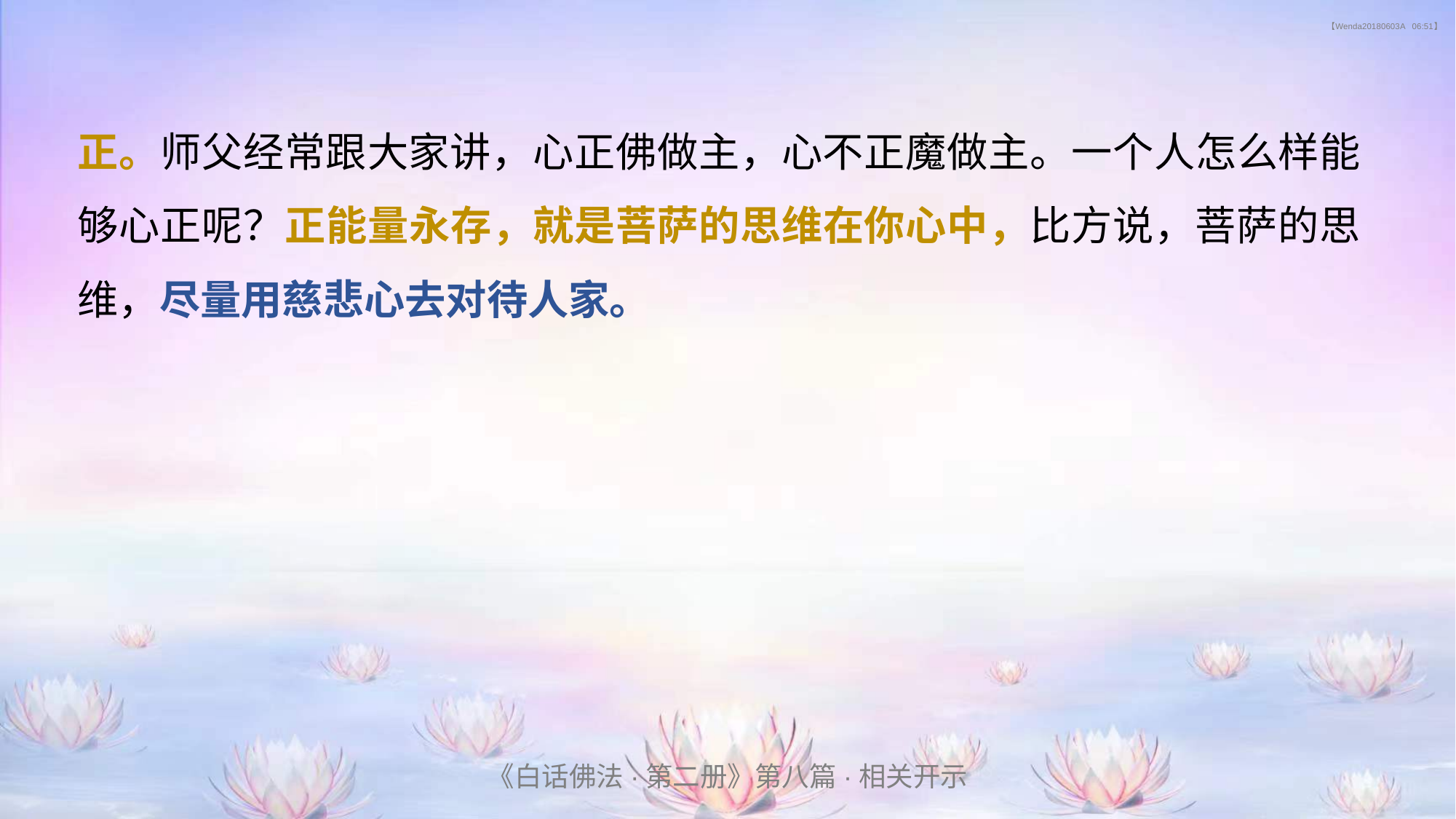

# 【Wenda20180603A   06:51】
正。师父经常跟大家讲，心正佛做主，心不正魔做主。一个人怎么样能够心正呢？正能量永存，就是菩萨的思维在你心中，比方说，菩萨的思维，尽量用慈悲心去对待人家。

《白话佛法·第二册》第八篇·相关开示